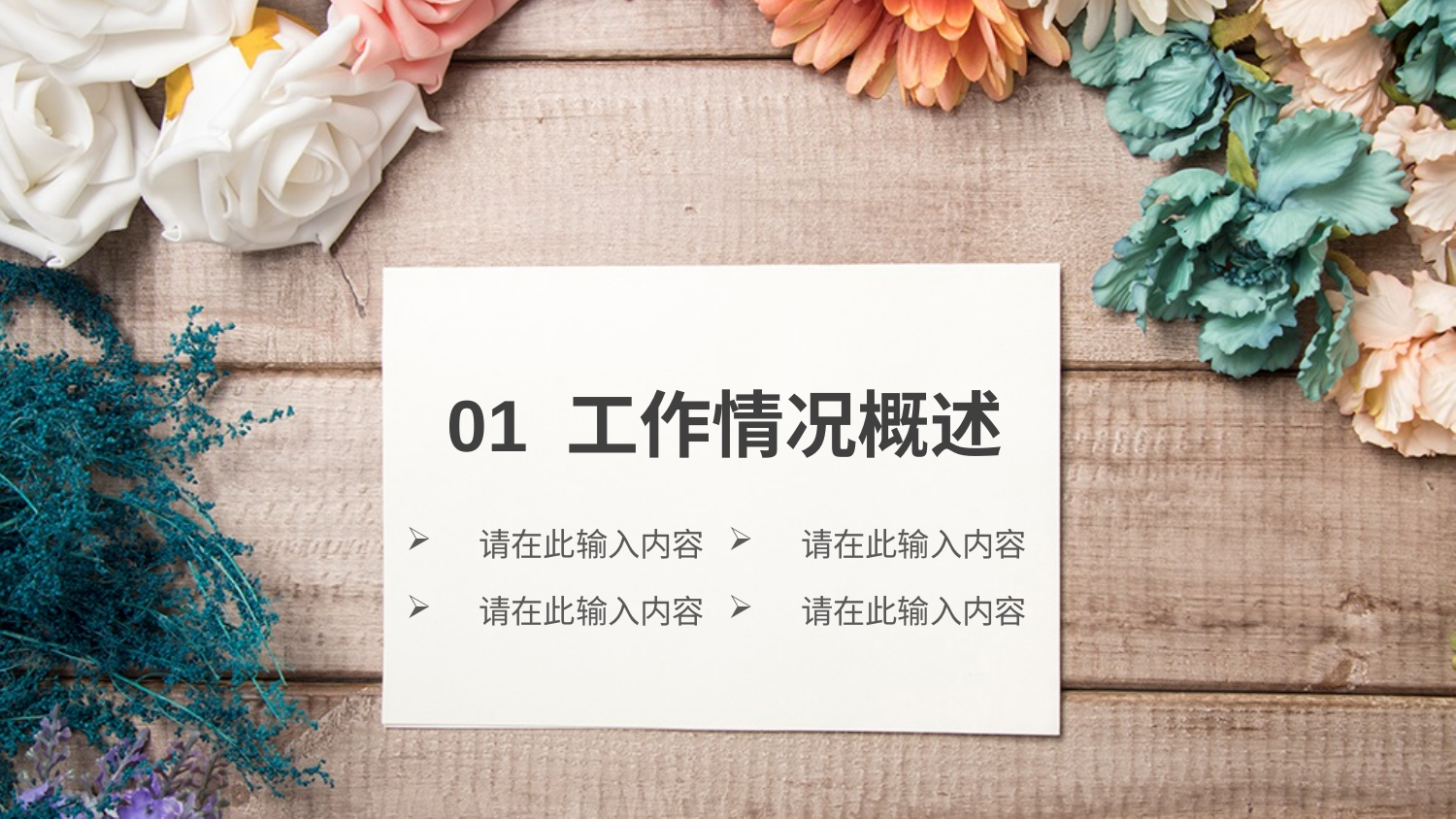

01 工作情况概述
请在此输入内容
请在此输入内容
请在此输入内容
请在此输入内容